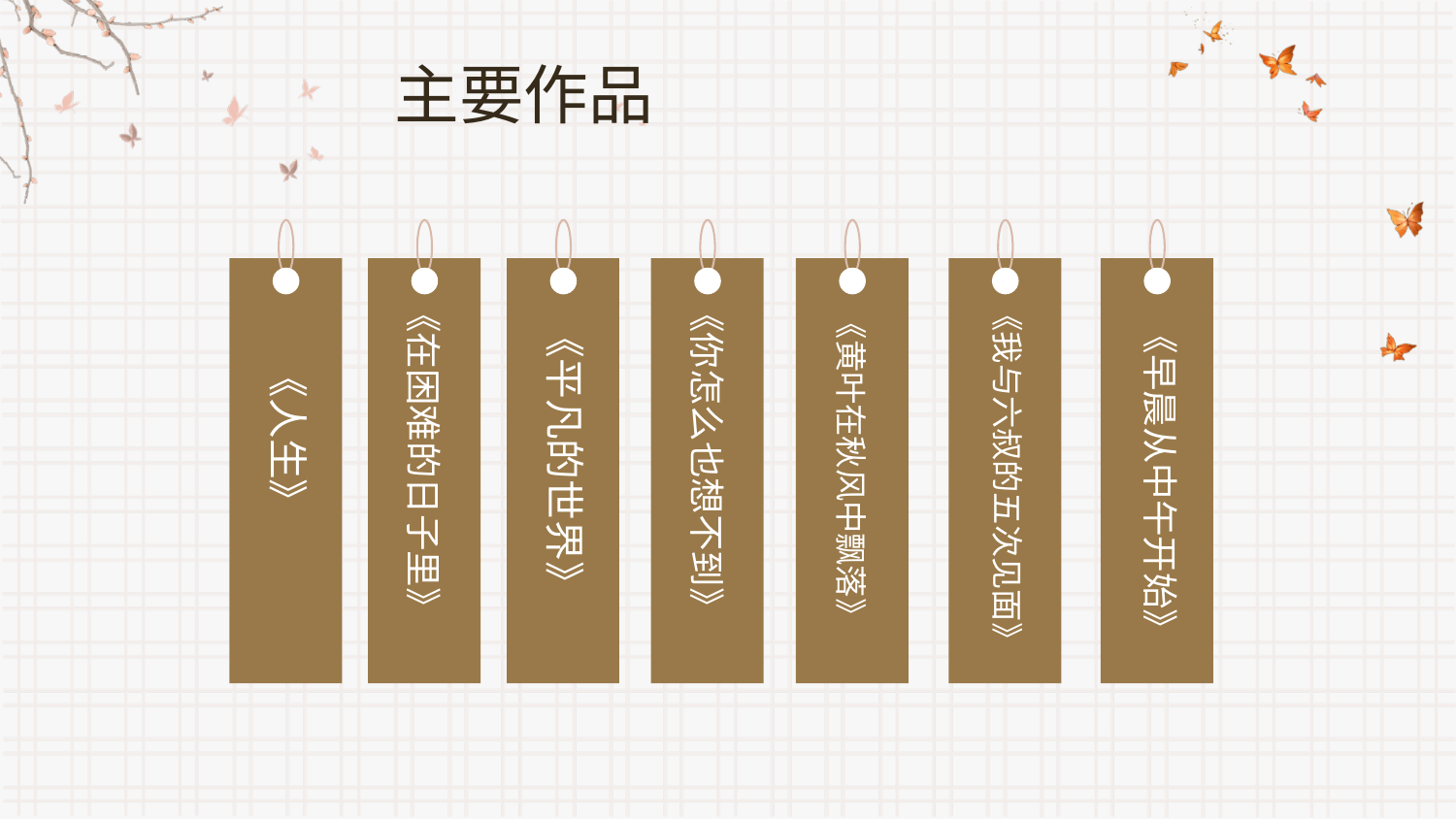

主要作品

《在困难的日子里》
《你怎么也想不到》
《我与六叔的五次见面》
《黄叶在秋风中飘落》
《平凡的世界》
《早晨从中午开始》
《人生》